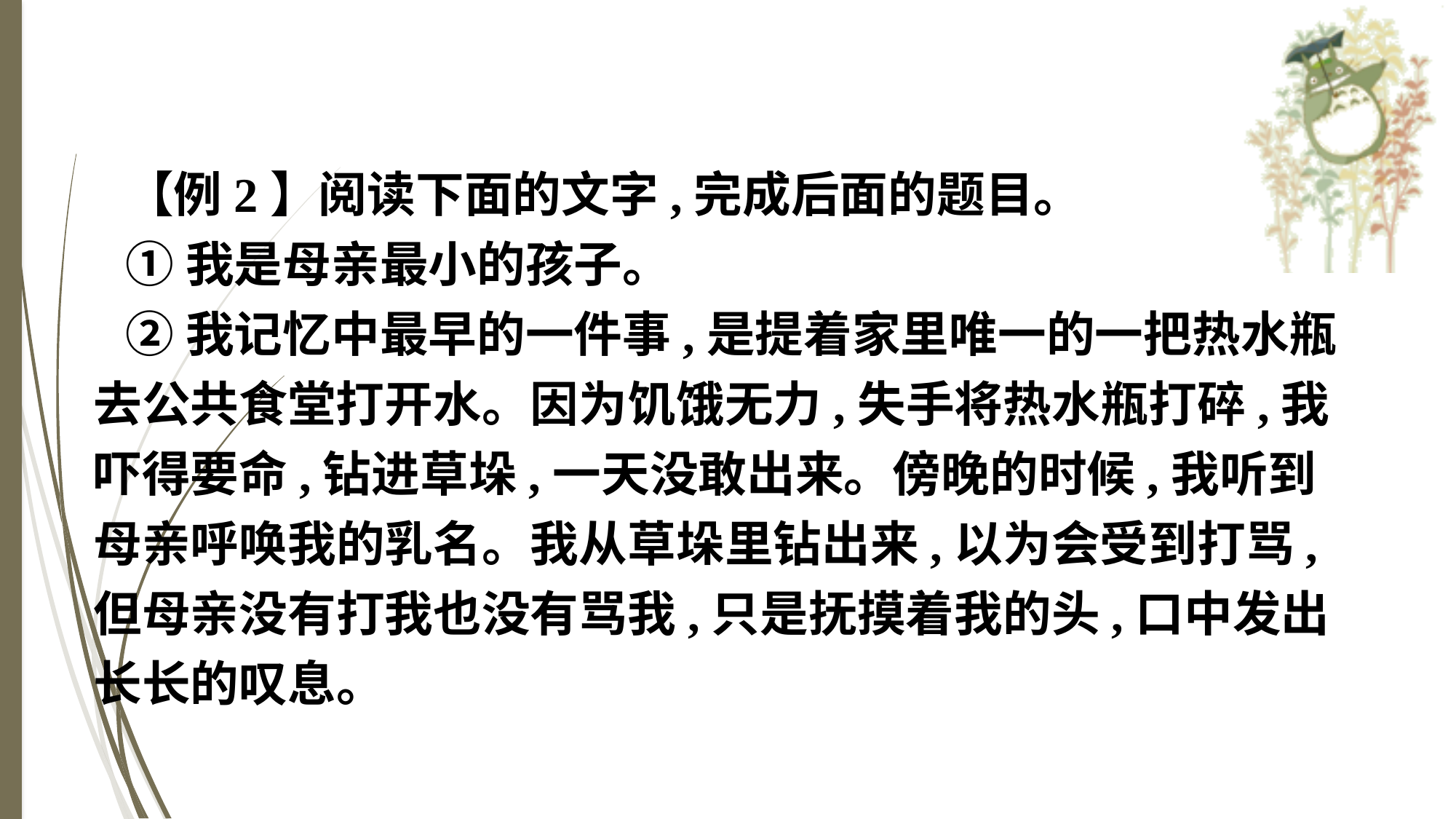

【例2】阅读下面的文字,完成后面的题目。
①我是母亲最小的孩子。
②我记忆中最早的一件事,是提着家里唯一的一把热水瓶去公共食堂打开水。因为饥饿无力,失手将热水瓶打碎,我吓得要命,钻进草垛,一天没敢出来。傍晚的时候,我听到母亲呼唤我的乳名。我从草垛里钻出来,以为会受到打骂,但母亲没有打我也没有骂我,只是抚摸着我的头,口中发出长长的叹息。